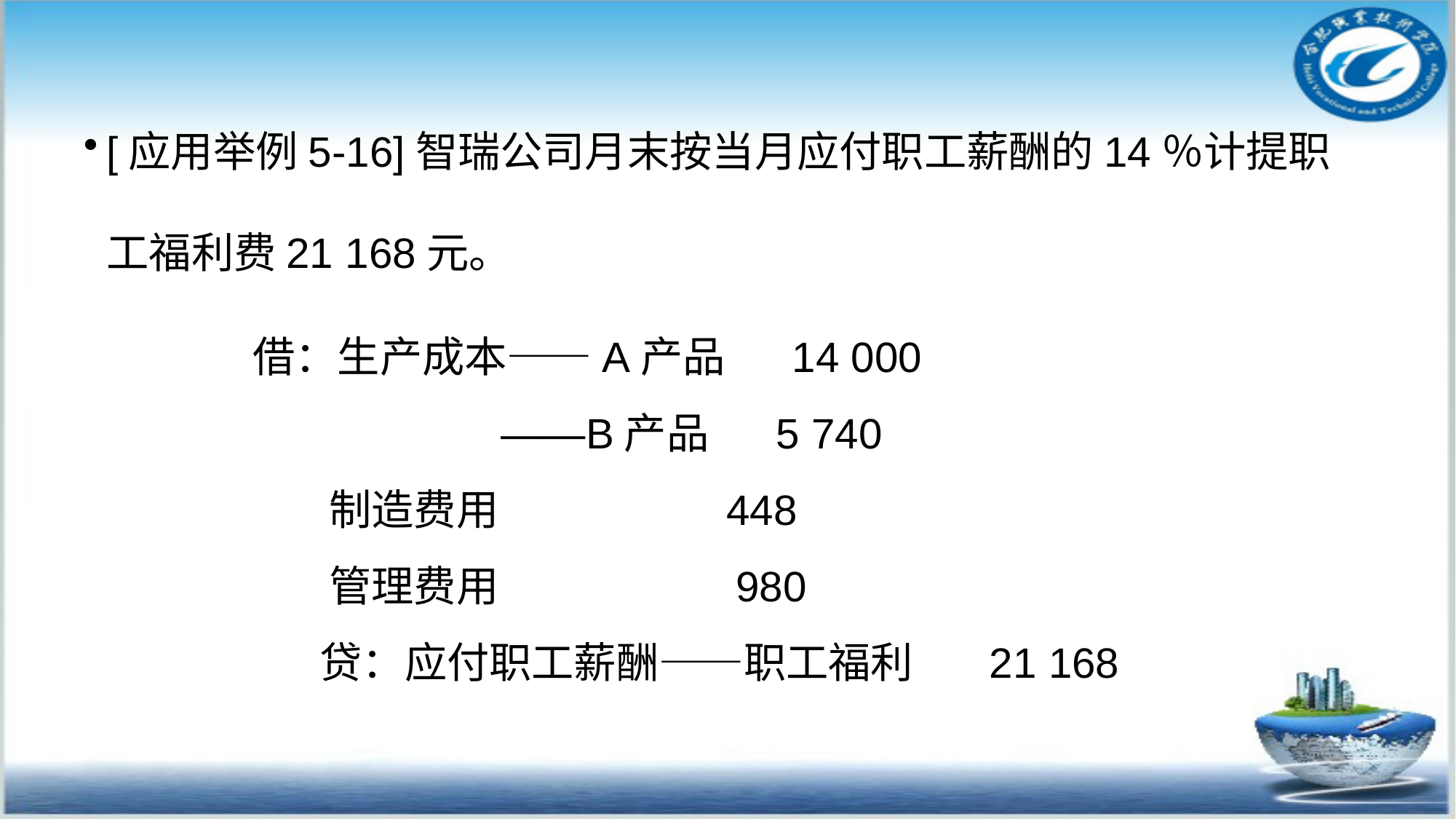

[应用举例5-16]智瑞公司月末按当月应付职工薪酬的14％计提职工福利费21 168元。
借：生产成本――A产品      14 000
                     ――B产品      5 740
       制造费用                       448
       管理费用                        980
      贷：应付职工薪酬――职工福利       21 168